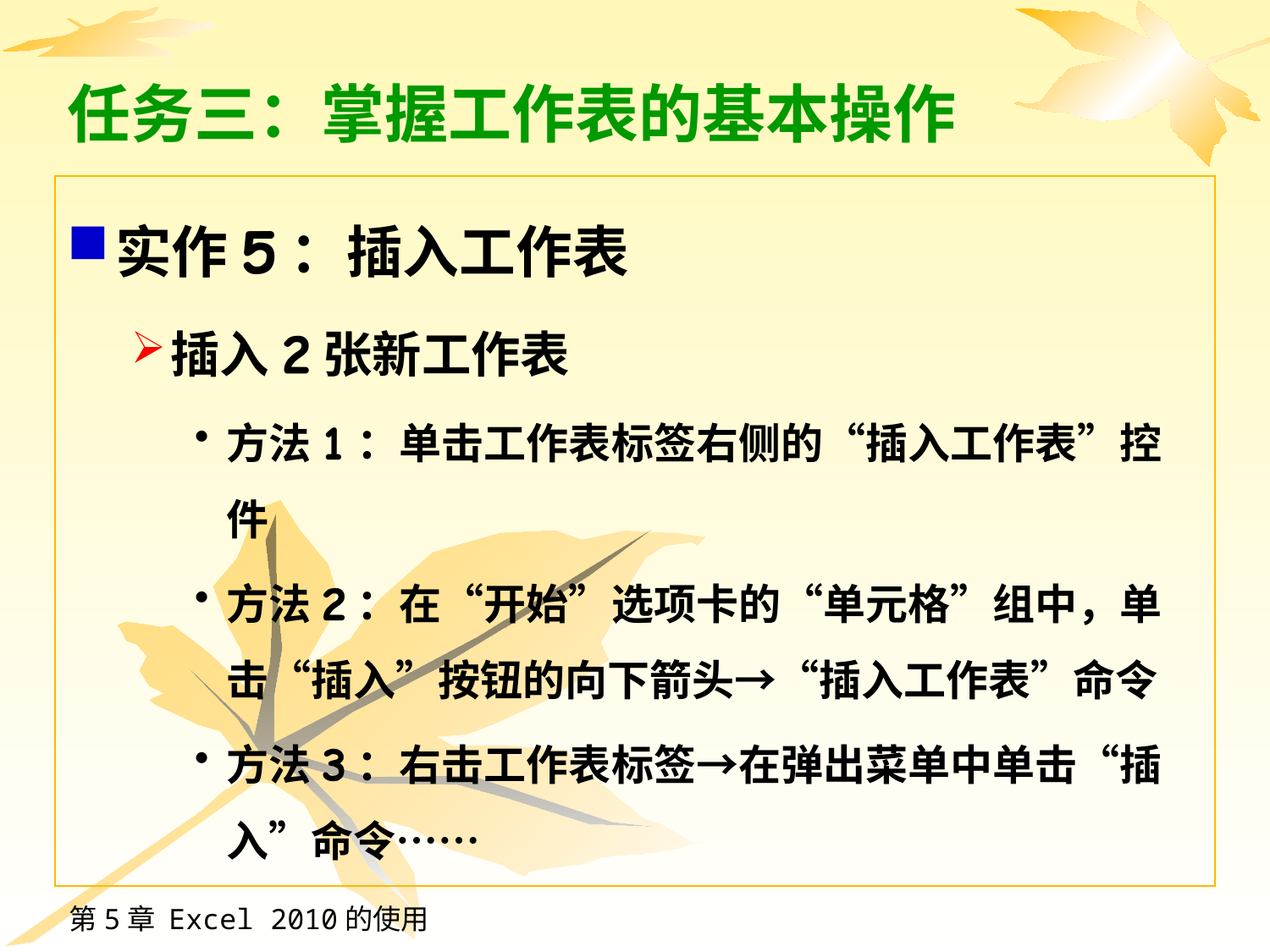

# 任务三：掌握工作表的基本操作
实作5：插入工作表
插入2张新工作表
方法1：单击工作表标签右侧的“插入工作表”控件
方法2：在“开始”选项卡的“单元格”组中，单击“插入”按钮的向下箭头→“插入工作表”命令
方法3：右击工作表标签→在弹出菜单中单击“插入”命令……